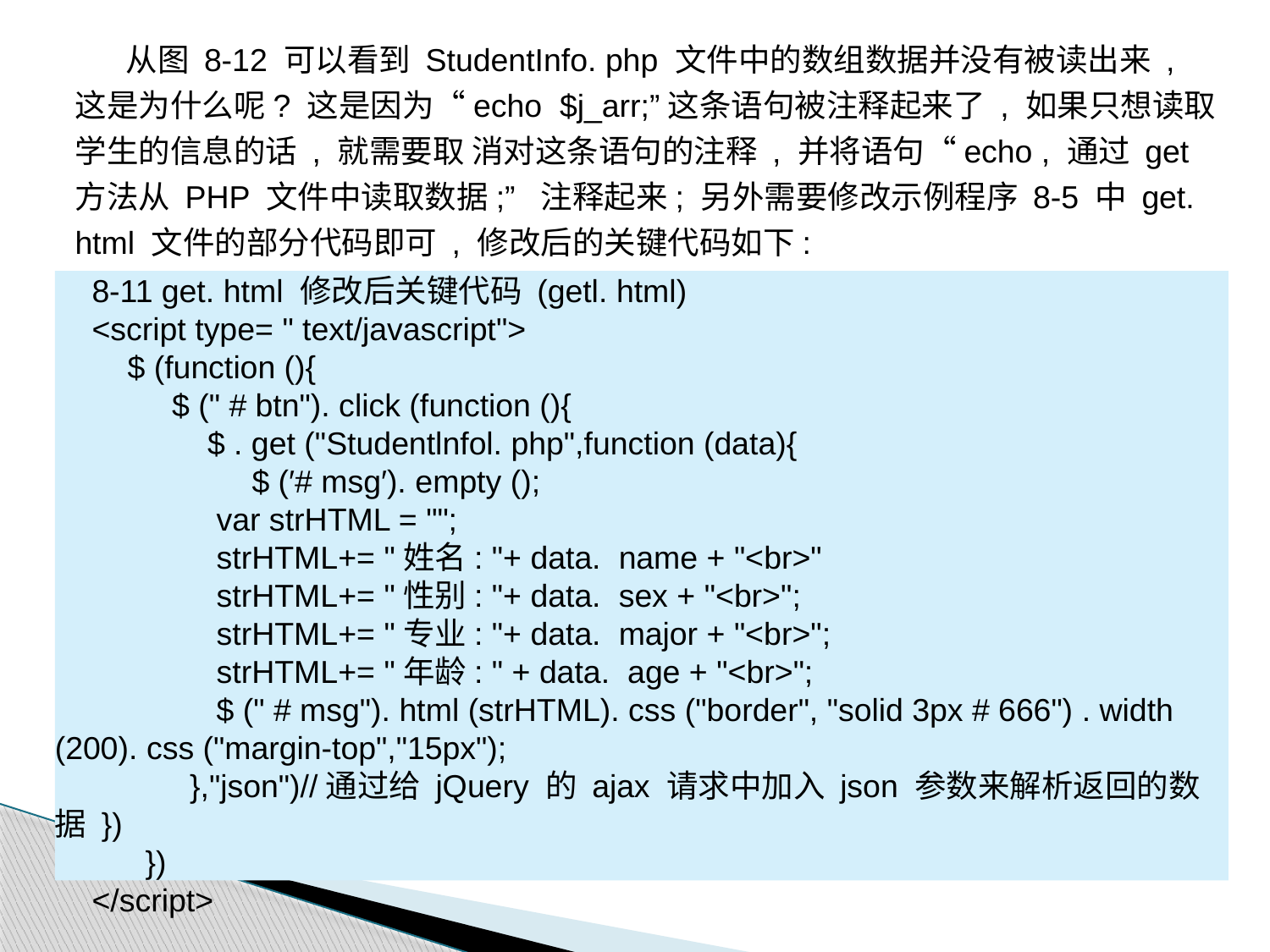

从图 8-12 可以看到 StudentInfo. php 文件中的数组数据并没有被读出来 , 这是为什么呢? 这是因为“echo  $j_arr;”这条语句被注释起来了 , 如果只想读取学生的信息的话 , 就需要取 消对这条语句的注释 , 并将语句“echo , 通过 get 方法从 PHP 文件中读取数据;”  注释起来; 另外需要修改示例程序 8-5 中 get. html 文件的部分代码即可 , 修改后的关键代码如下:
8-11 get. html 修改后关键代码 (getl. html)
<script type= " text/javascript">
    $ (function (){
         $ (" # btn"). click (function (){
             $ . get ("Studentlnfol. php",function (data){
                  $ (′# msg′). empty ();
              var strHTML = "";
              strHTML+= "姓名: "+ data.  name + "<br>"
              strHTML+= "性别: "+ data.  sex + "<br>";
              strHTML+= "专业: "+ data.  major + "<br>";
              strHTML+= "年龄: " + data.  age + "<br>";
              $ (" # msg"). html (strHTML). css ("border", "solid 3px # 666") . width (200). css ("margin-top","15px");
           },"json")//通过给 jQuery 的 ajax 请求中加入 json 参数来解析返回的数据 })
      })
</script>